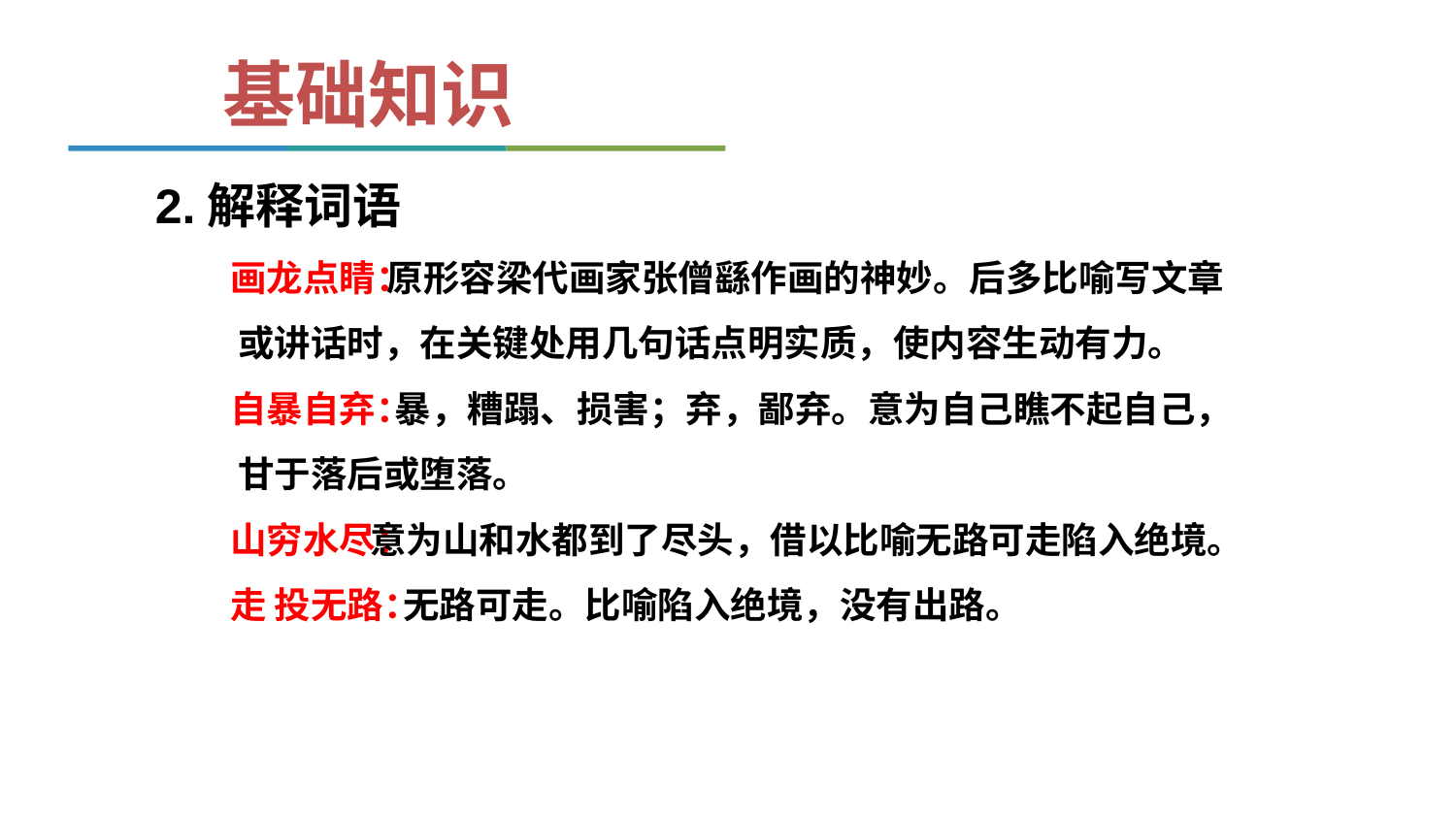

基础知识

2.解释词语
画龙点睛：

自暴自弃：

山穷水尽：
走 投无路：
                 原形容梁代画家张僧繇作画的神妙。后多比喻写文章或讲话时，在关键处用几句话点明实质，使内容生动有力。
                  暴，糟蹋、损害；弃，鄙弃。意为自己瞧不起自己，甘于落后或堕落。
               意为山和水都到了尽头，借以比喻无路可走陷入绝境。
                   无路可走。比喻陷入绝境，没有出路。